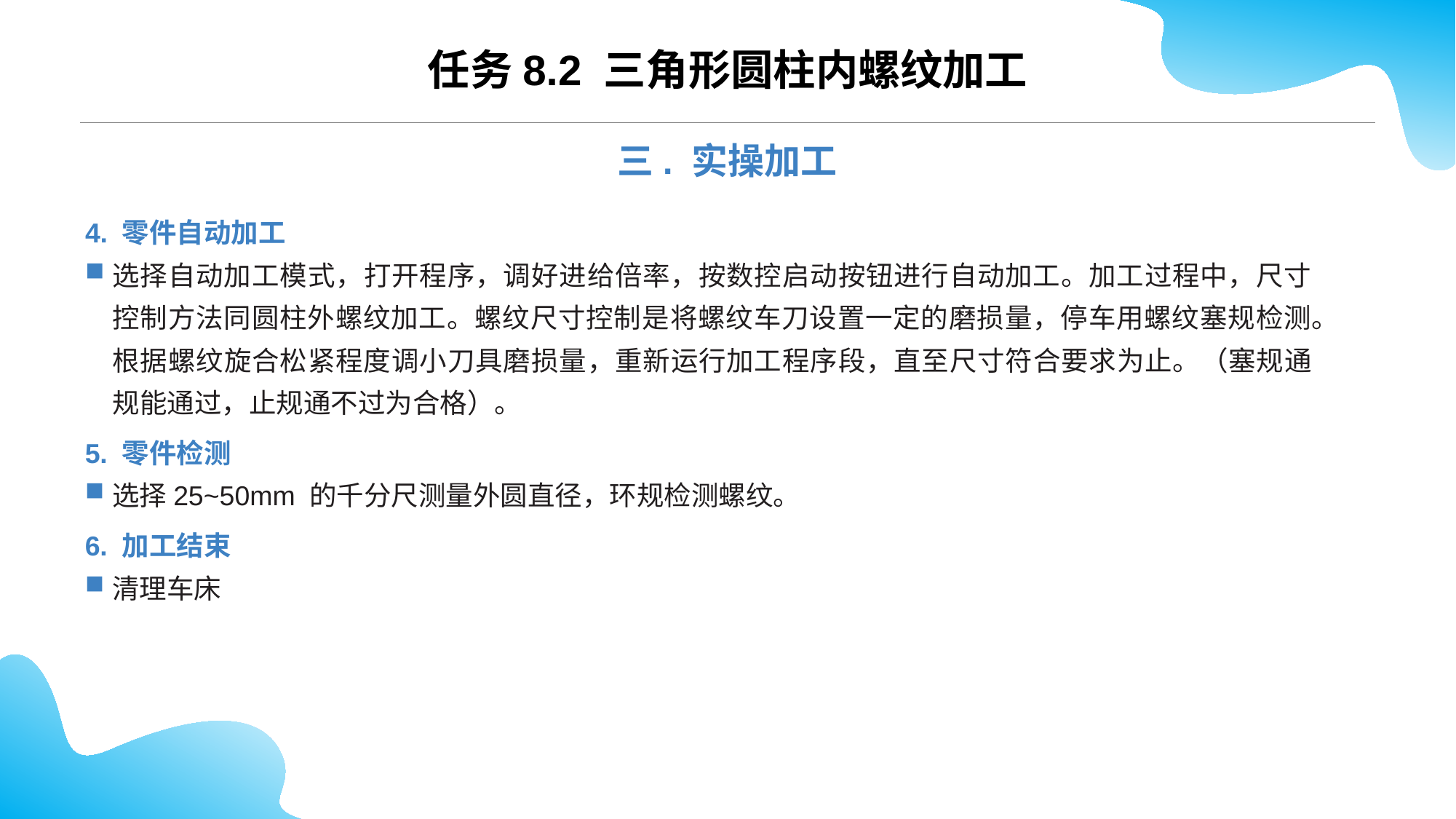

CONTENTS
任务8.2 三角形圆柱内螺纹加工
三. 实操加工
4. 零件自动加工
选择自动加工模式，打开程序，调好进给倍率，按数控启动按钮进行自动加工。加工过程中，尺寸控制方法同圆柱外螺纹加工。螺纹尺寸控制是将螺纹车刀设置一定的磨损量，停车用螺纹塞规检测。根据螺纹旋合松紧程度调小刀具磨损量，重新运行加工程序段，直至尺寸符合要求为止。（塞规通规能通过，止规通不过为合格）。
5. 零件检测
选择25~50mm 的千分尺测量外圆直径，环规检测螺纹。
6. 加工结束
清理车床